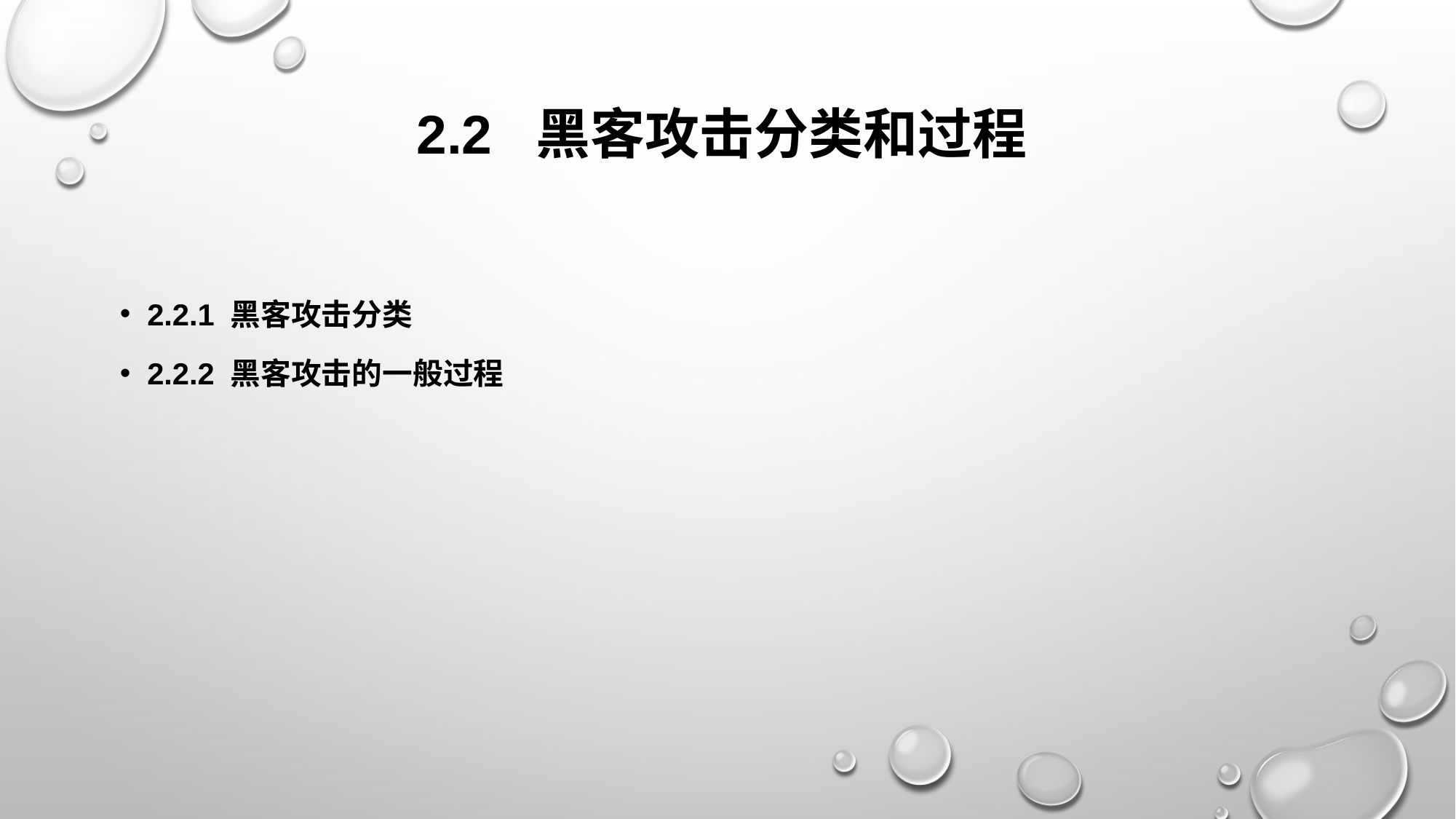

# 2.2  黑客攻击分类和过程
2.2.1 黑客攻击分类
2.2.2 黑客攻击的一般过程